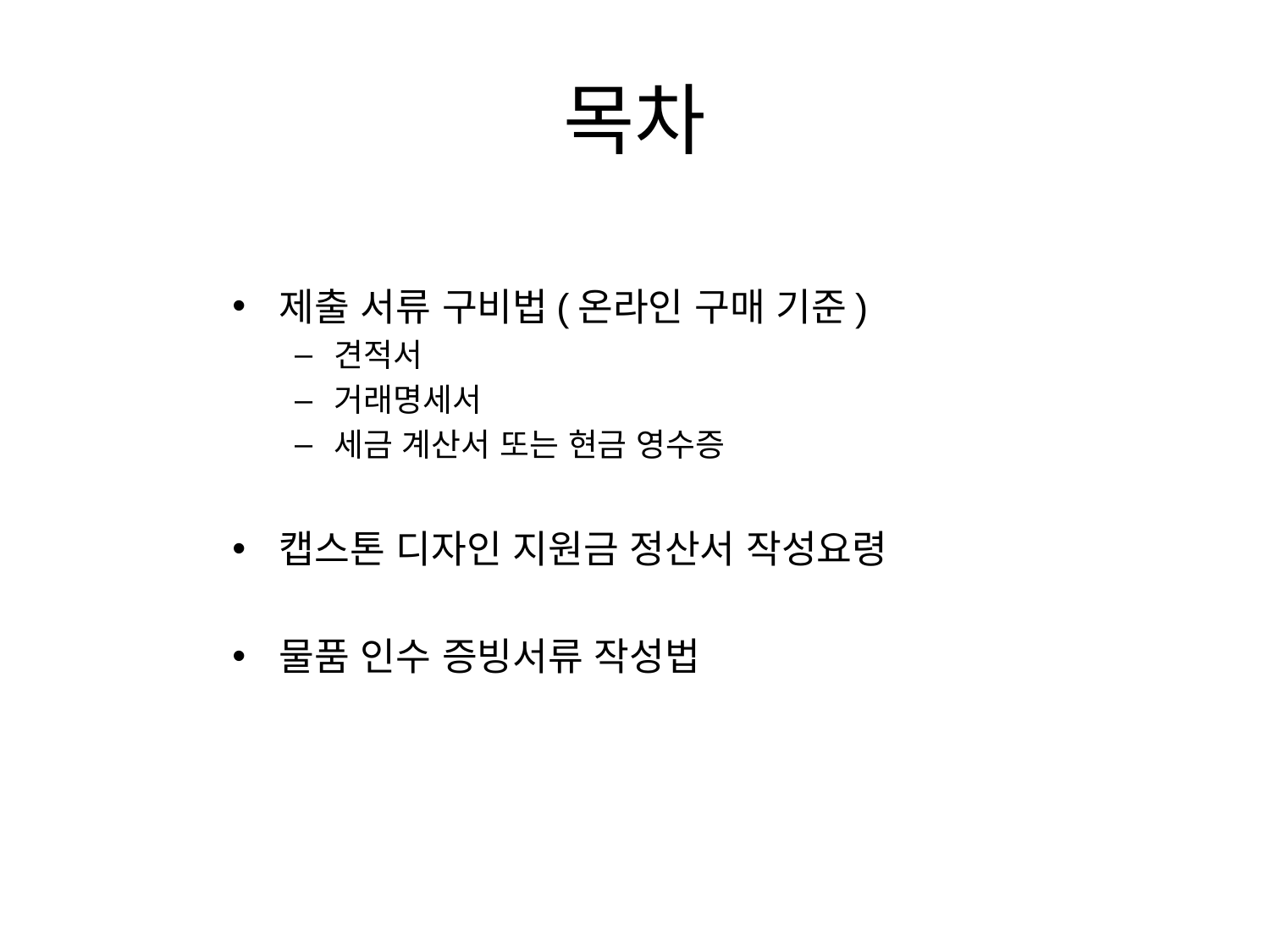

# 목차
제출 서류 구비법(온라인 구매 기준)
견적서
거래명세서
세금 계산서 또는 현금 영수증

캡스톤 디자인 지원금 정산서 작성요령

물품 인수 증빙서류 작성법